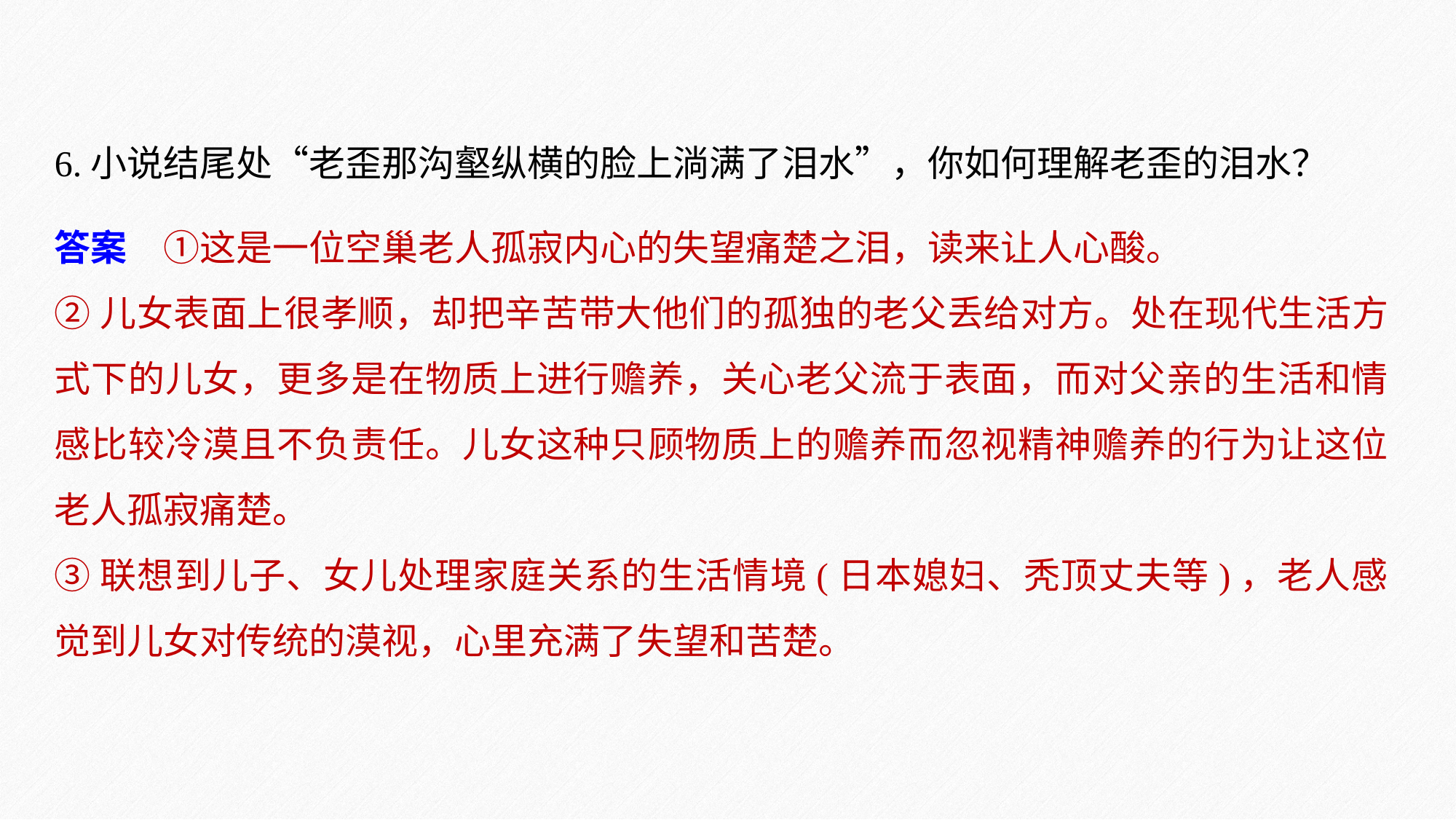

6.小说结尾处“老歪那沟壑纵横的脸上淌满了泪水”，你如何理解老歪的泪水？
答案　①这是一位空巢老人孤寂内心的失望痛楚之泪，读来让人心酸。
②儿女表面上很孝顺，却把辛苦带大他们的孤独的老父丢给对方。处在现代生活方式下的儿女，更多是在物质上进行赡养，关心老父流于表面，而对父亲的生活和情感比较冷漠且不负责任。儿女这种只顾物质上的赡养而忽视精神赡养的行为让这位老人孤寂痛楚。
③联想到儿子、女儿处理家庭关系的生活情境(日本媳妇、秃顶丈夫等)，老人感觉到儿女对传统的漠视，心里充满了失望和苦楚。